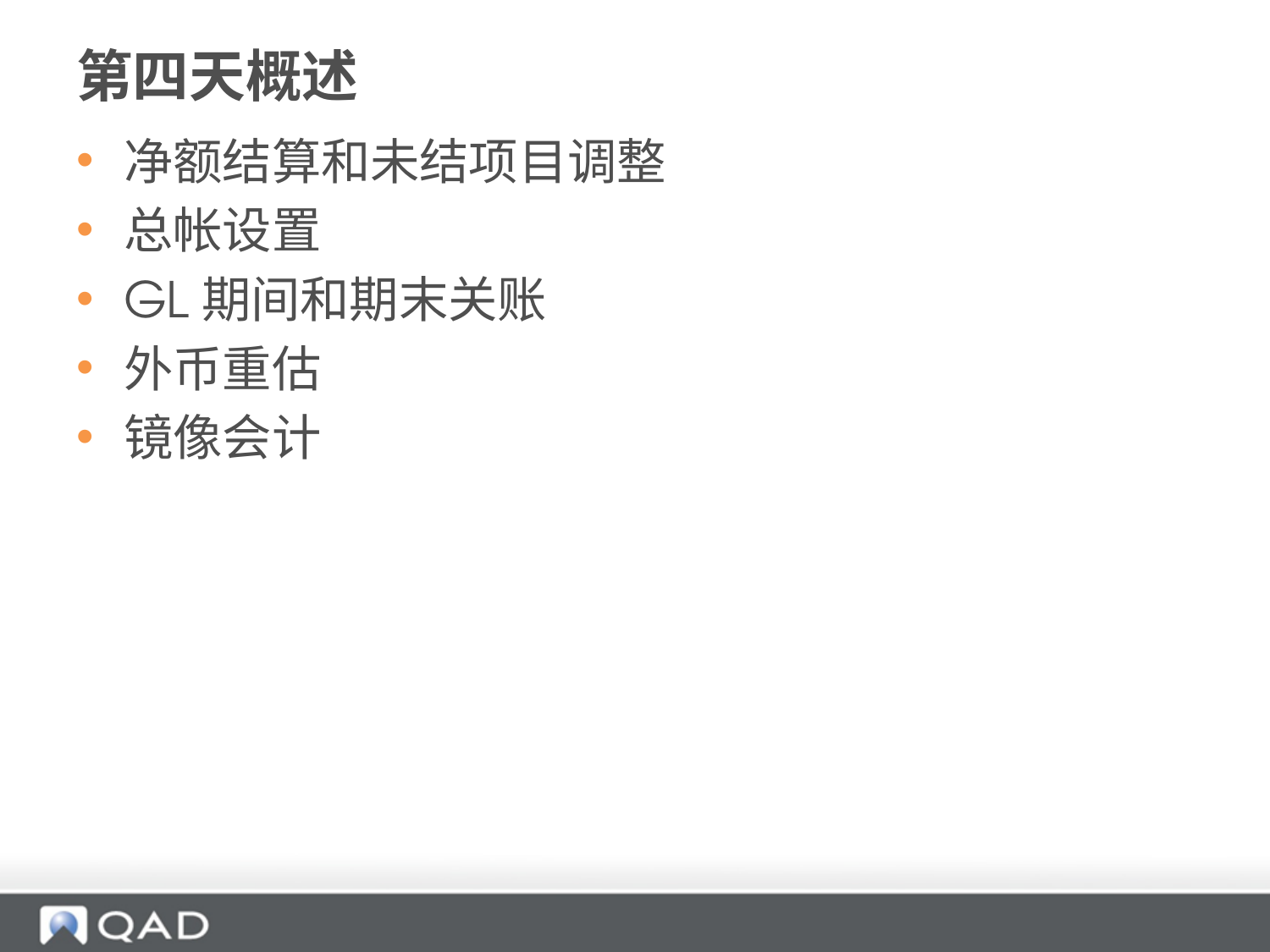

# 第四天概述
净额结算和未结项目调整
总帐设置
GL期间和期末关账
外币重估
镜像会计